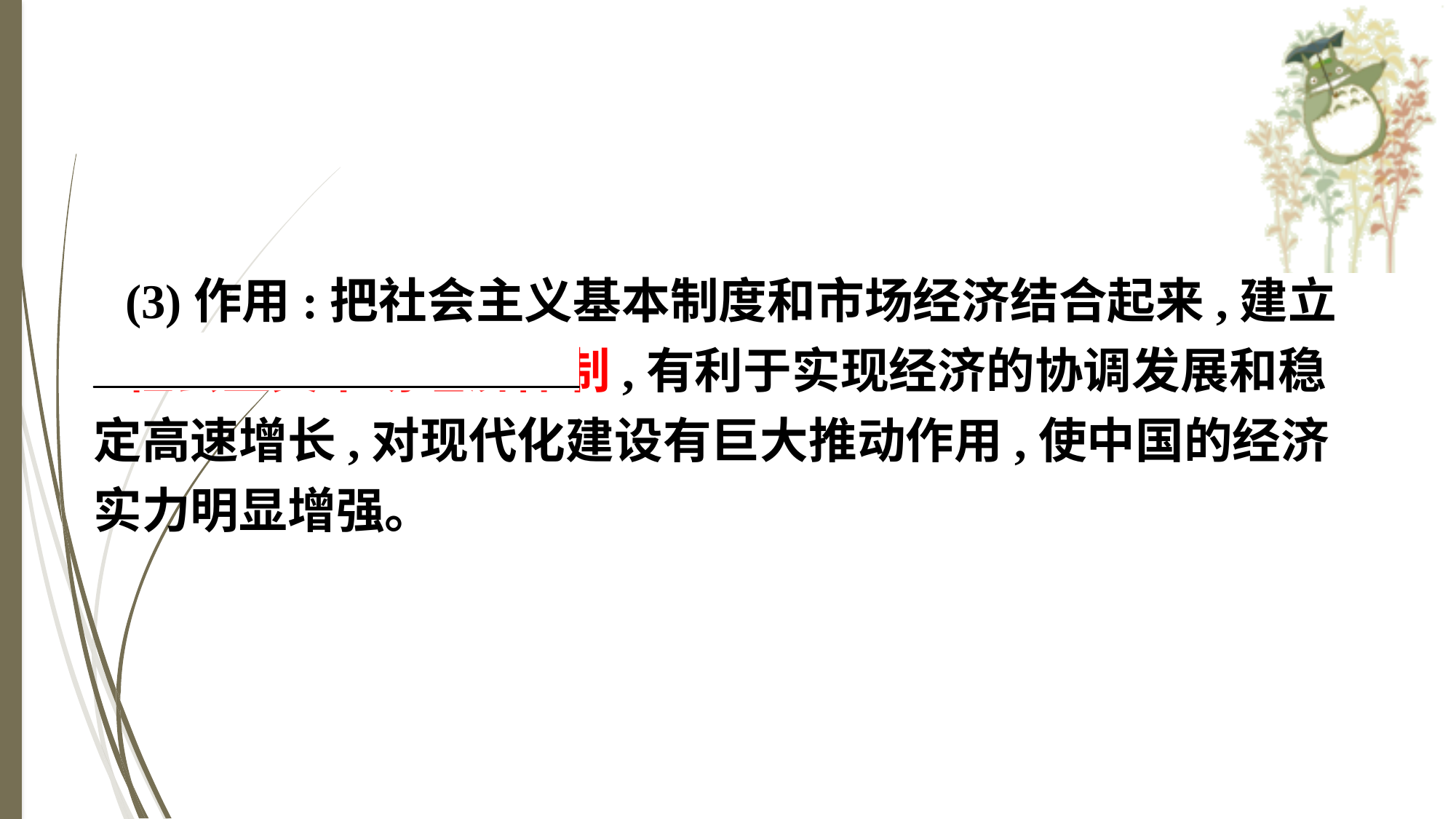

(3)作用:把社会主义基本制度和市场经济结合起来,建立
社会主义市场经济体制,有利于实现经济的协调发展和稳定高速增长,对现代化建设有巨大推动作用,使中国的经济实力明显增强。